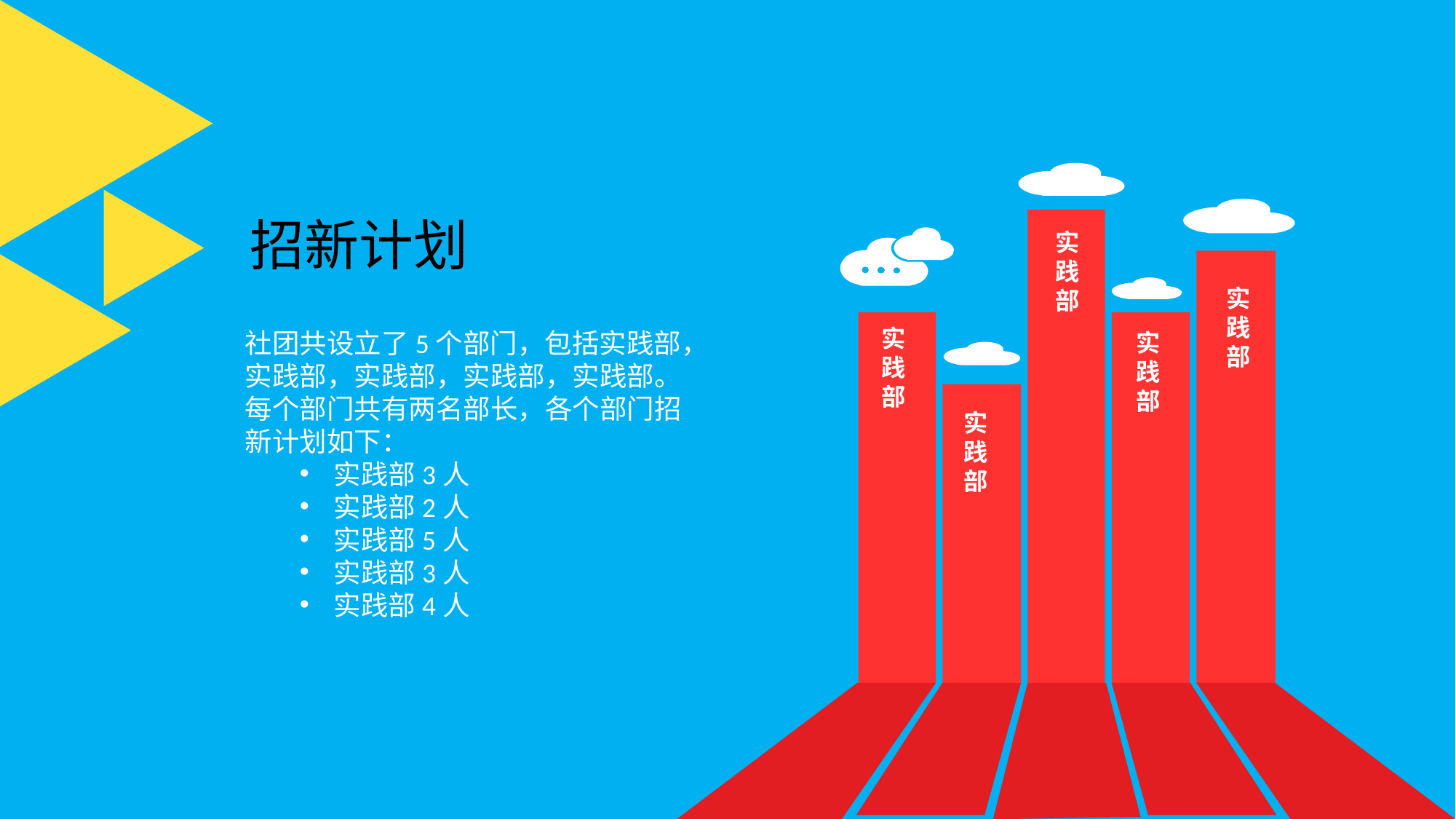

招新计划

实
践
部

实
践
部
社团共设立了5个部门，包括实践部，实践部，实践部，实践部，实践部。每个部门共有两名部长，各个部门招新计划如下：
实践部3人
实践部2人
实践部5人
实践部3人
实践部4人

实
践
部
实
践
部

实
践
部